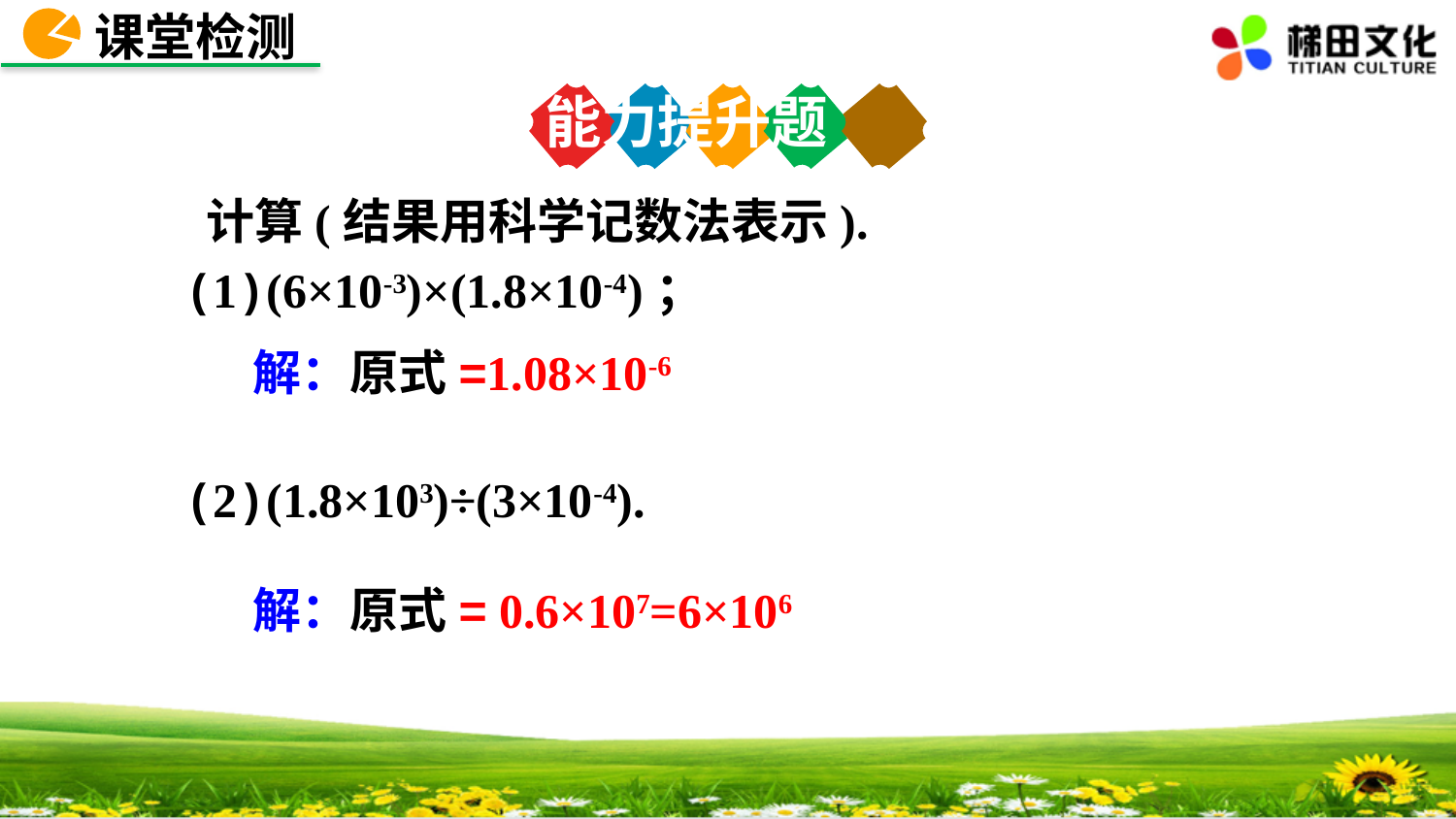

课堂检测

能力提升题

 计算(结果用科学记数法表示).
(1)(6×10-3)×(1.8×10-4)；

(2)(1.8×103)÷(3×10-4).
解：原式=1.08×10-6
解：原式= 0.6×107=6×106